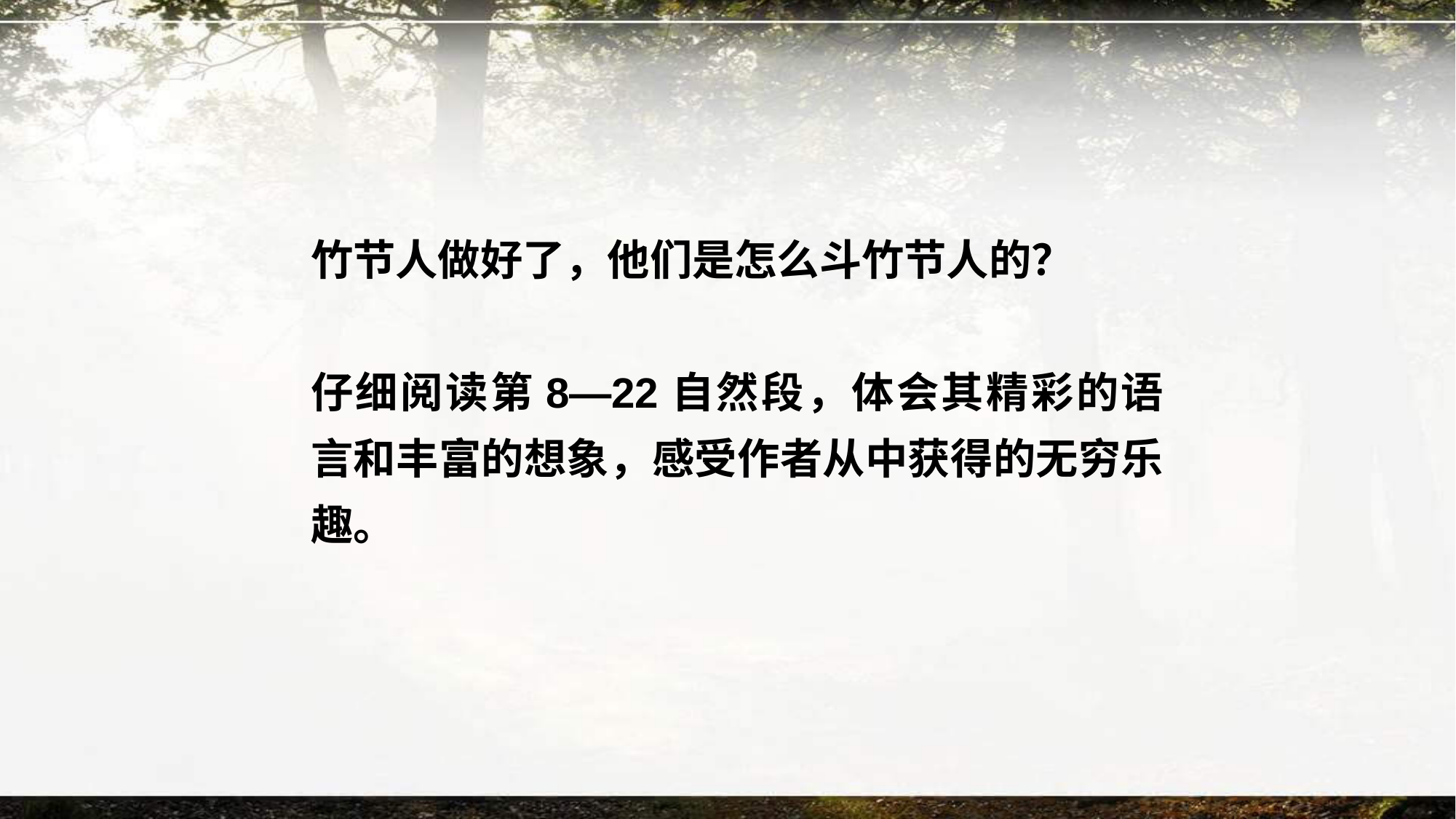

竹节人做好了，他们是怎么斗竹节人的？

仔细阅读第8—22自然段，体会其精彩的语言和丰富的想象，感受作者从中获得的无穷乐趣。